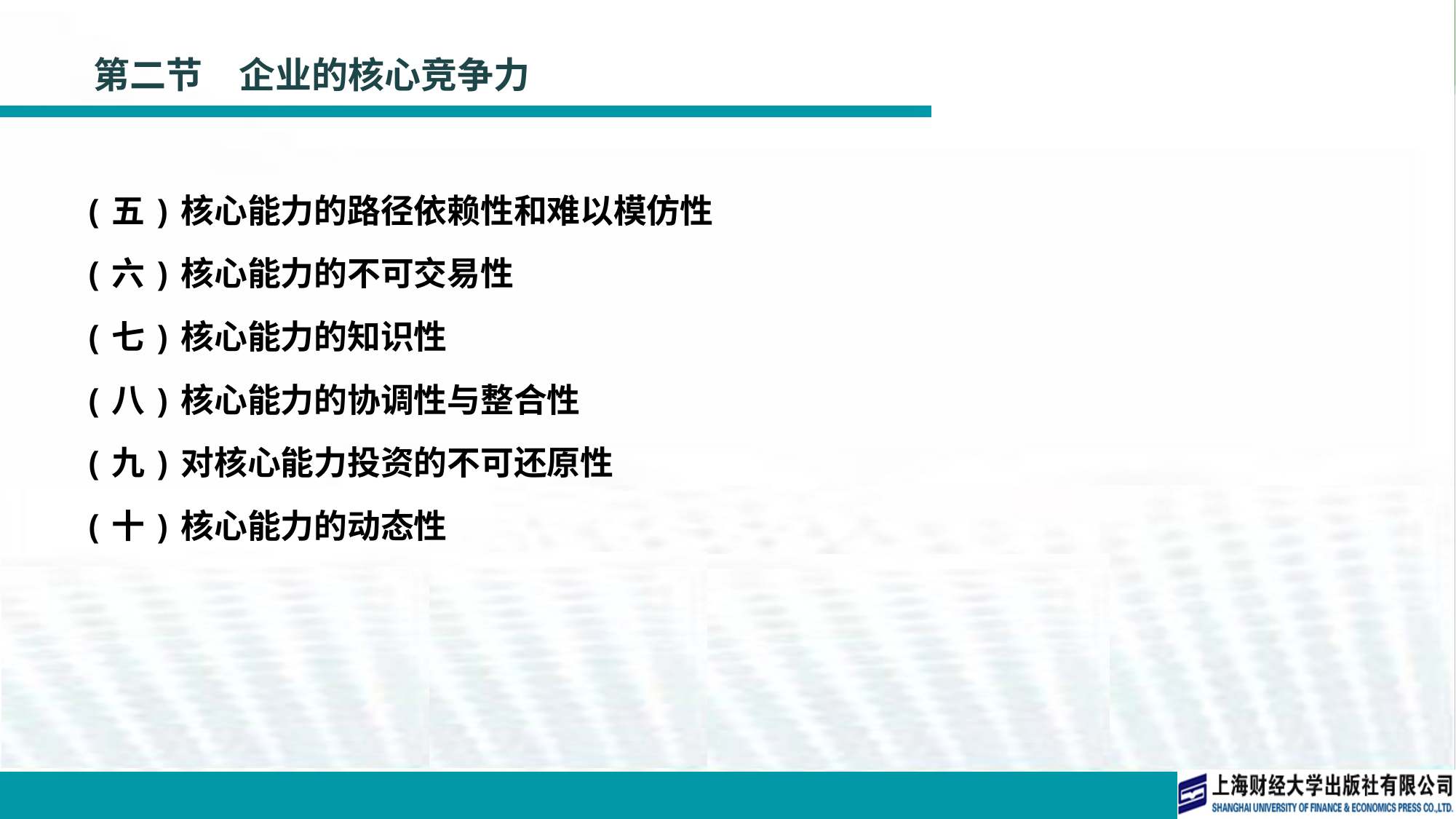

# 第二节　企业的核心竞争力
(五)核心能力的路径依赖性和难以模仿性
(六)核心能力的不可交易性
(七)核心能力的知识性
(八)核心能力的协调性与整合性
(九)对核心能力投资的不可还原性
(十)核心能力的动态性